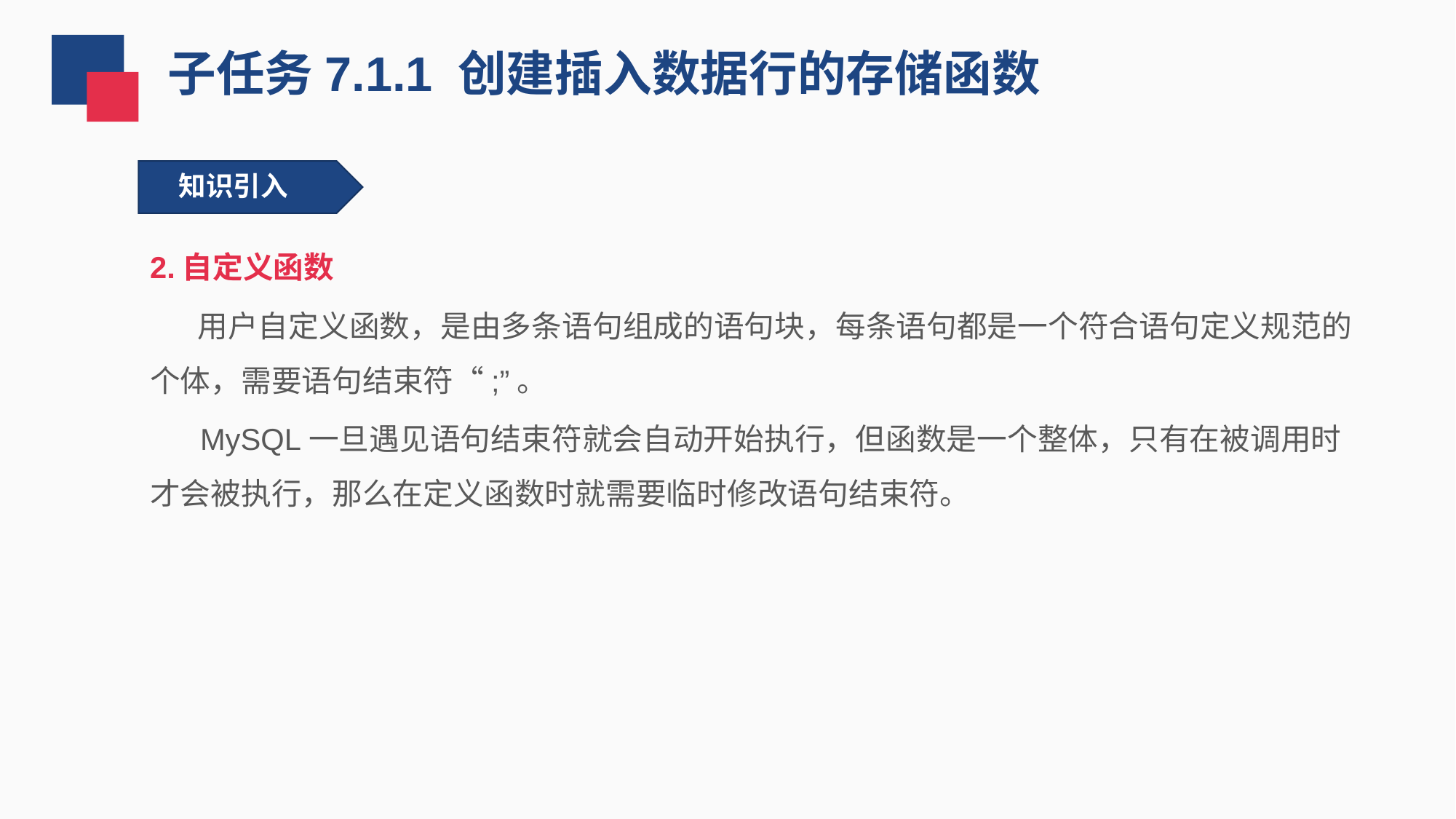

子任务7.1.1 创建插入数据行的存储函数

知识引入
2.自定义函数
      用户自定义函数，是由多条语句组成的语句块，每条语句都是一个符合语句定义规范的个体，需要语句结束符“;”。
      MySQL一旦遇见语句结束符就会自动开始执行，但函数是一个整体，只有在被调用时才会被执行，那么在定义函数时就需要临时修改语句结束符。